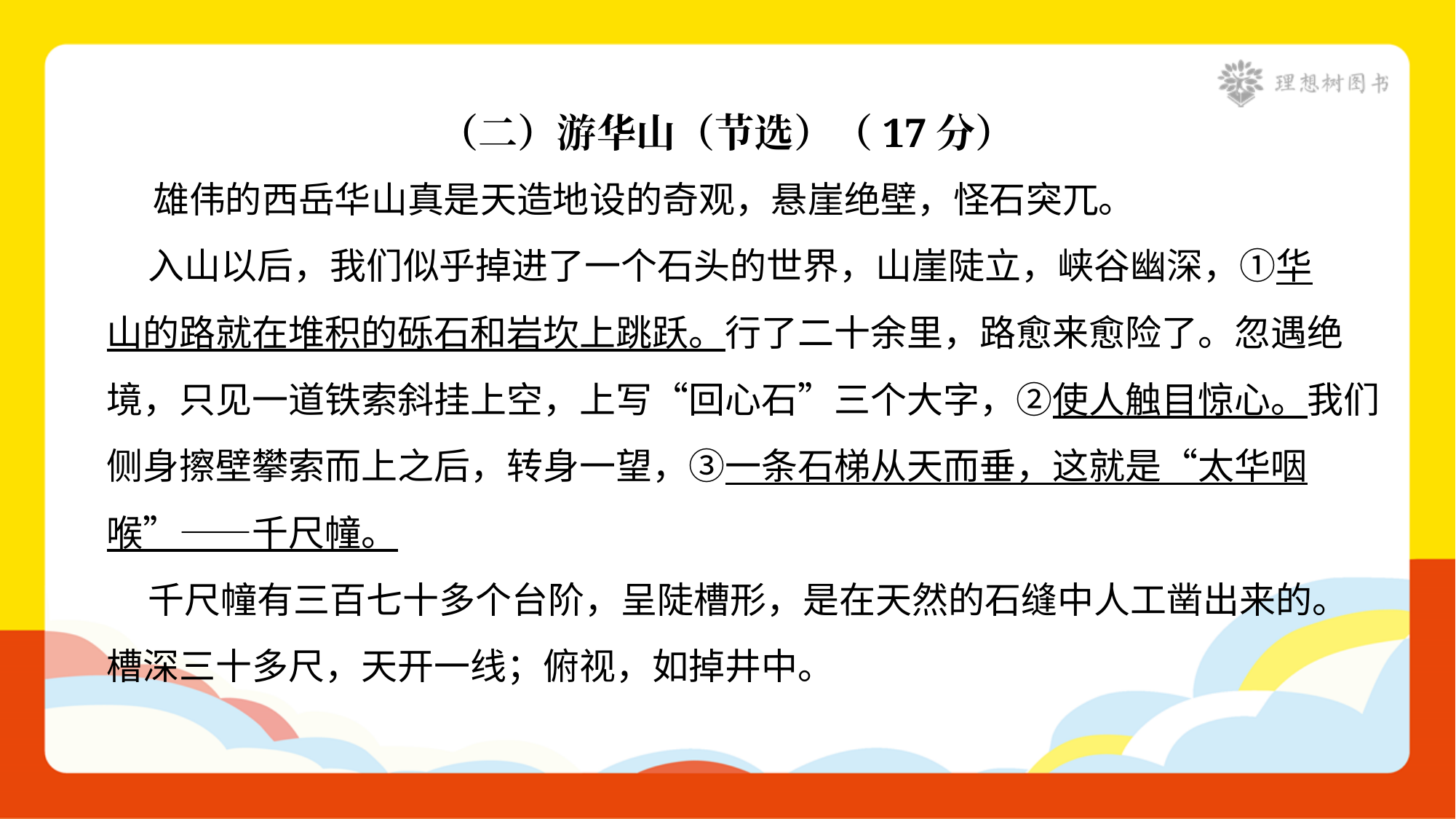

（二）游华山（节选）（17分）
    雄伟的西岳华山真是天造地设的奇观，悬崖绝壁，怪石突兀。
    入山以后，我们似乎掉进了一个石头的世界，山崖陡立，峡谷幽深，①华
山的路就在堆积的砾石和岩坎上跳跃。行了二十余里，路愈来愈险了。忽遇绝
境，只见一道铁索斜挂上空，上写“回心石”三个大字，②使人触目惊心。我们
侧身擦壁攀索而上之后，转身一望，③一条石梯从天而垂，这就是“太华咽
喉”——千尺幢。
    千尺幢有三百七十多个台阶，呈陡槽形，是在天然的石缝中人工凿出来的。
槽深三十多尺，天开一线；俯视，如掉井中。